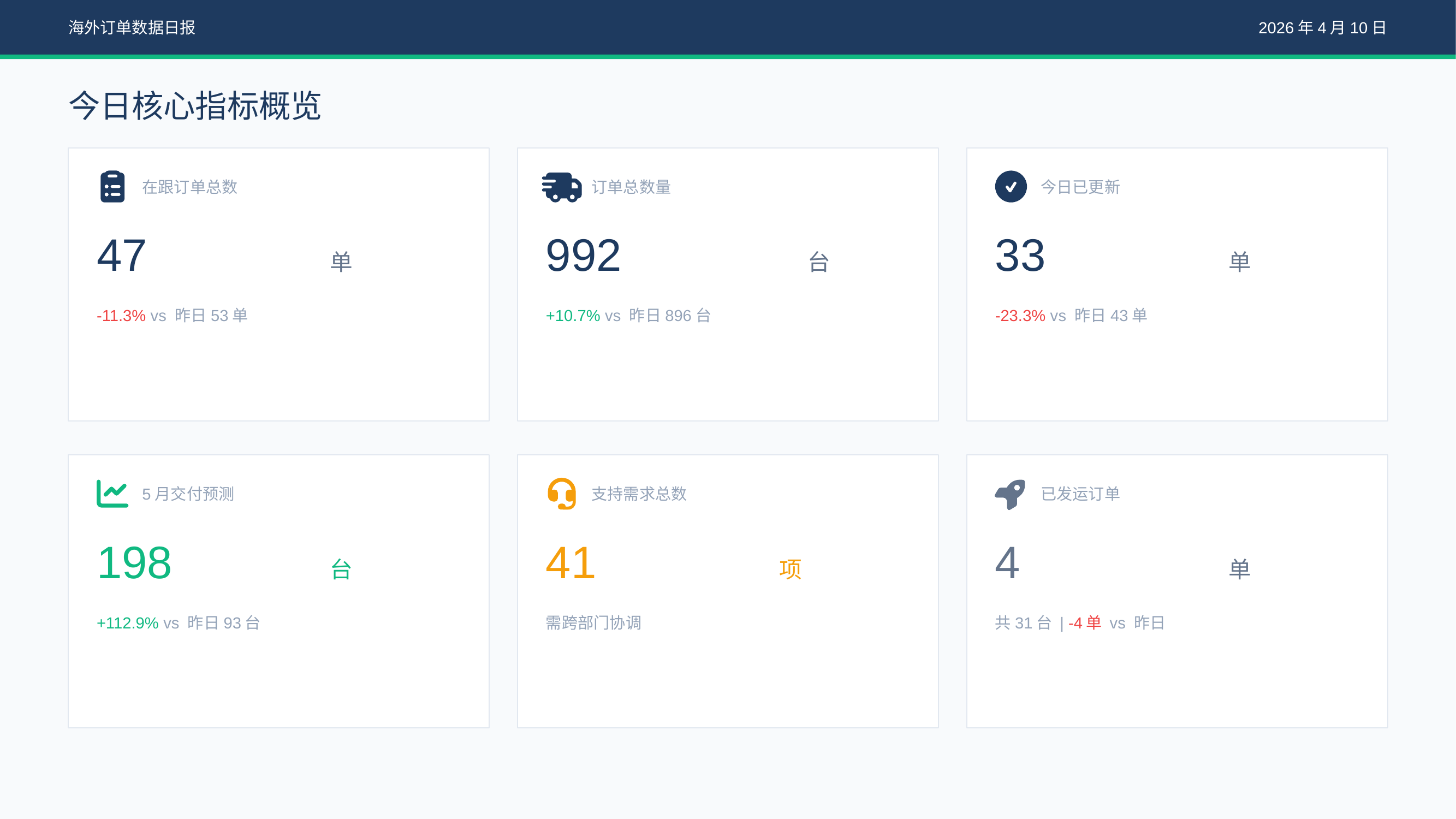

海外订单数据日报
2026年4月10日

今日核心指标概览

在跟订单总数
订单总数量
今日已更新

47
992
33
单
台
单
-11.3% vs 昨日53单
+10.7% vs 昨日896台
-23.3% vs 昨日43单

5月交付预测
支持需求总数
已发运订单

198
41
4
台
项
单
+112.9% vs 昨日93台
需跨部门协调
共31台 | -4单 vs 昨日